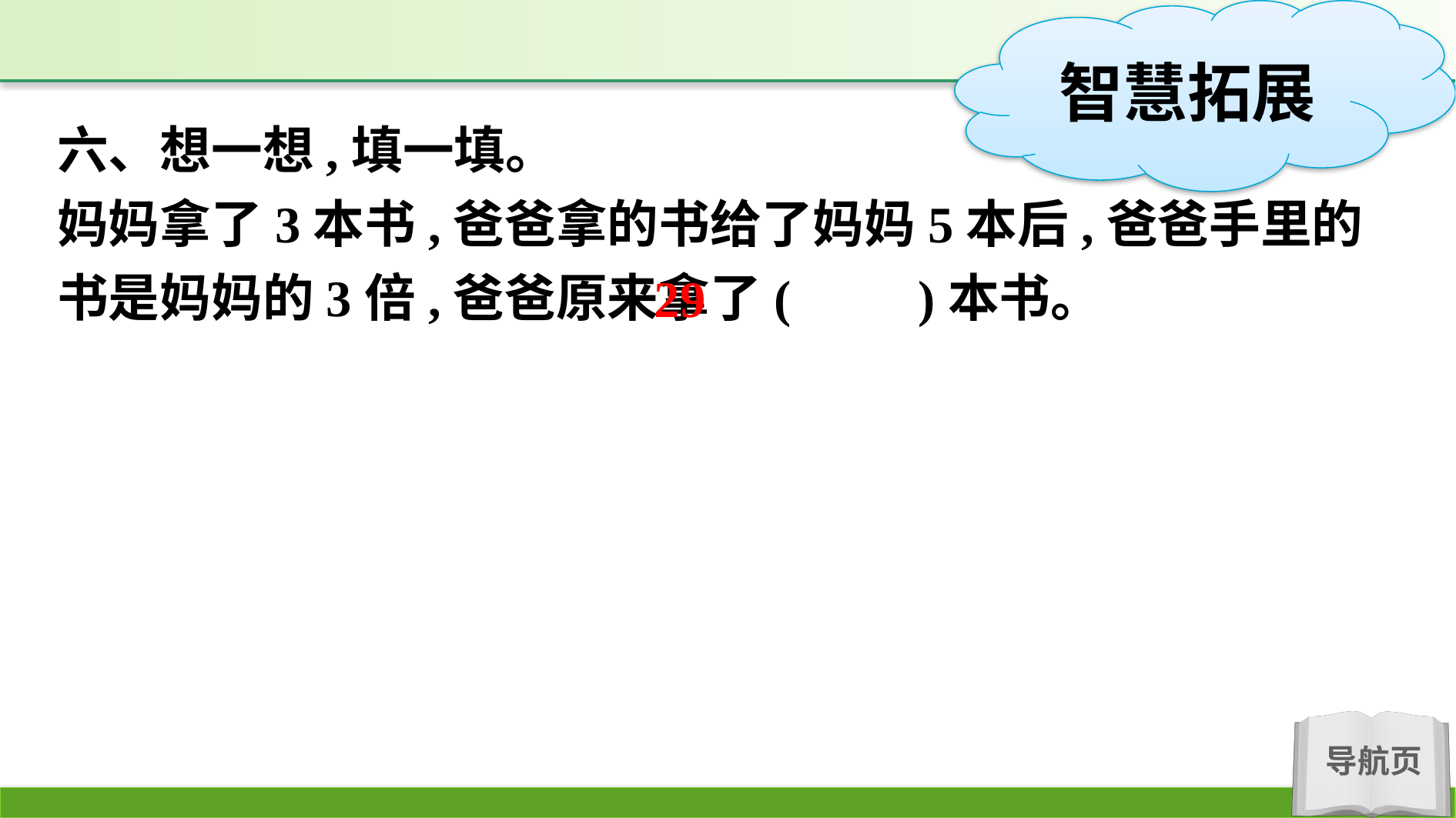

六、想一想,填一填。
妈妈拿了3本书,爸爸拿的书给了妈妈5本后,爸爸手里的书是妈妈的3倍,爸爸原来拿了(　　)本书。
29